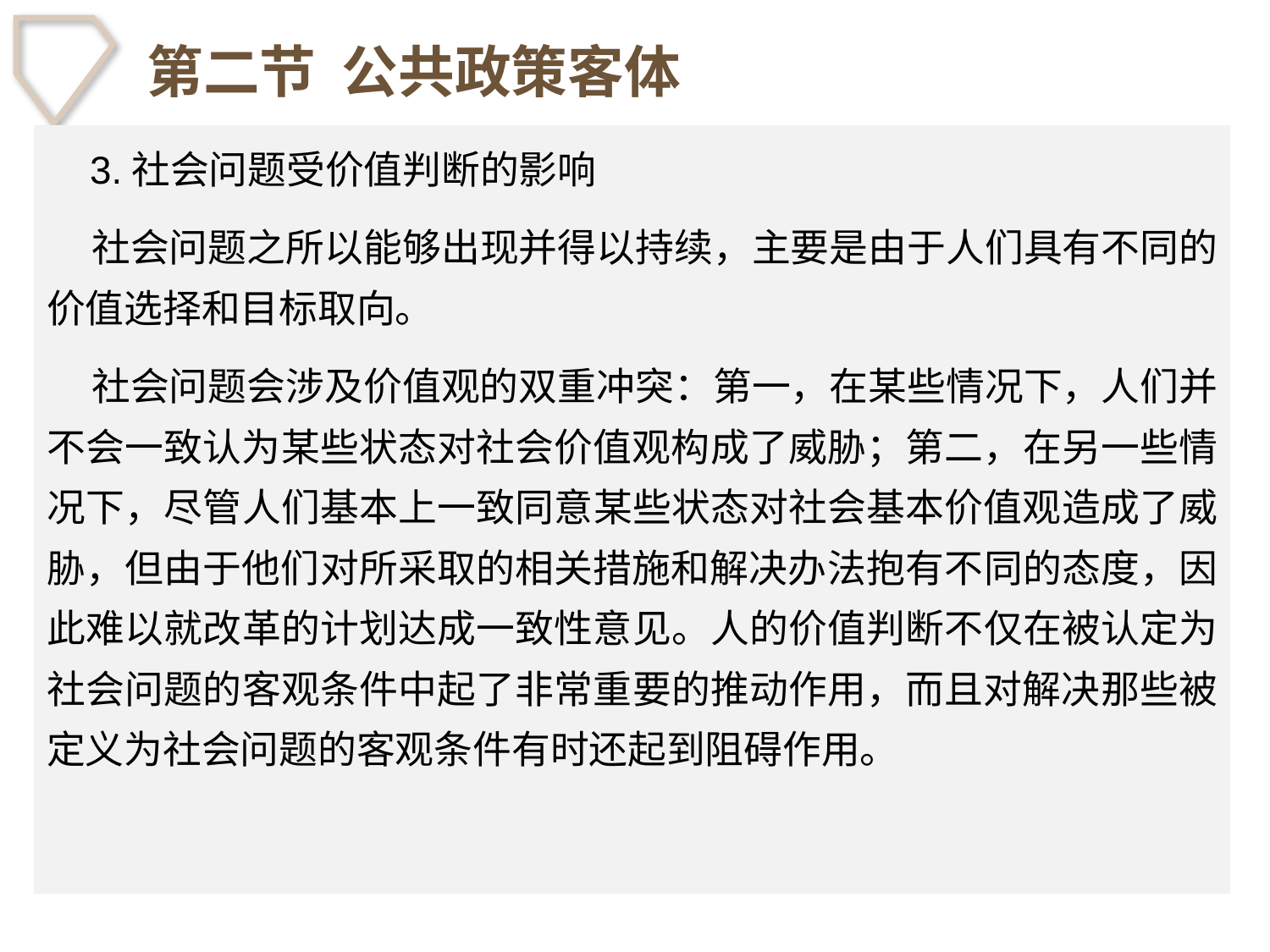

# 第二节  公共政策客体
    3.社会问题受价值判断的影响
    社会问题之所以能够出现并得以持续，主要是由于人们具有不同的价值选择和目标取向。
    社会问题会涉及价值观的双重冲突：第一，在某些情况下，人们并不会一致认为某些状态对社会价值观构成了威胁；第二，在另一些情况下，尽管人们基本上一致同意某些状态对社会基本价值观造成了威胁，但由于他们对所采取的相关措施和解决办法抱有不同的态度，因此难以就改革的计划达成一致性意见。人的价值判断不仅在被认定为社会问题的客观条件中起了非常重要的推动作用，而且对解决那些被定义为社会问题的客观条件有时还起到阻碍作用。